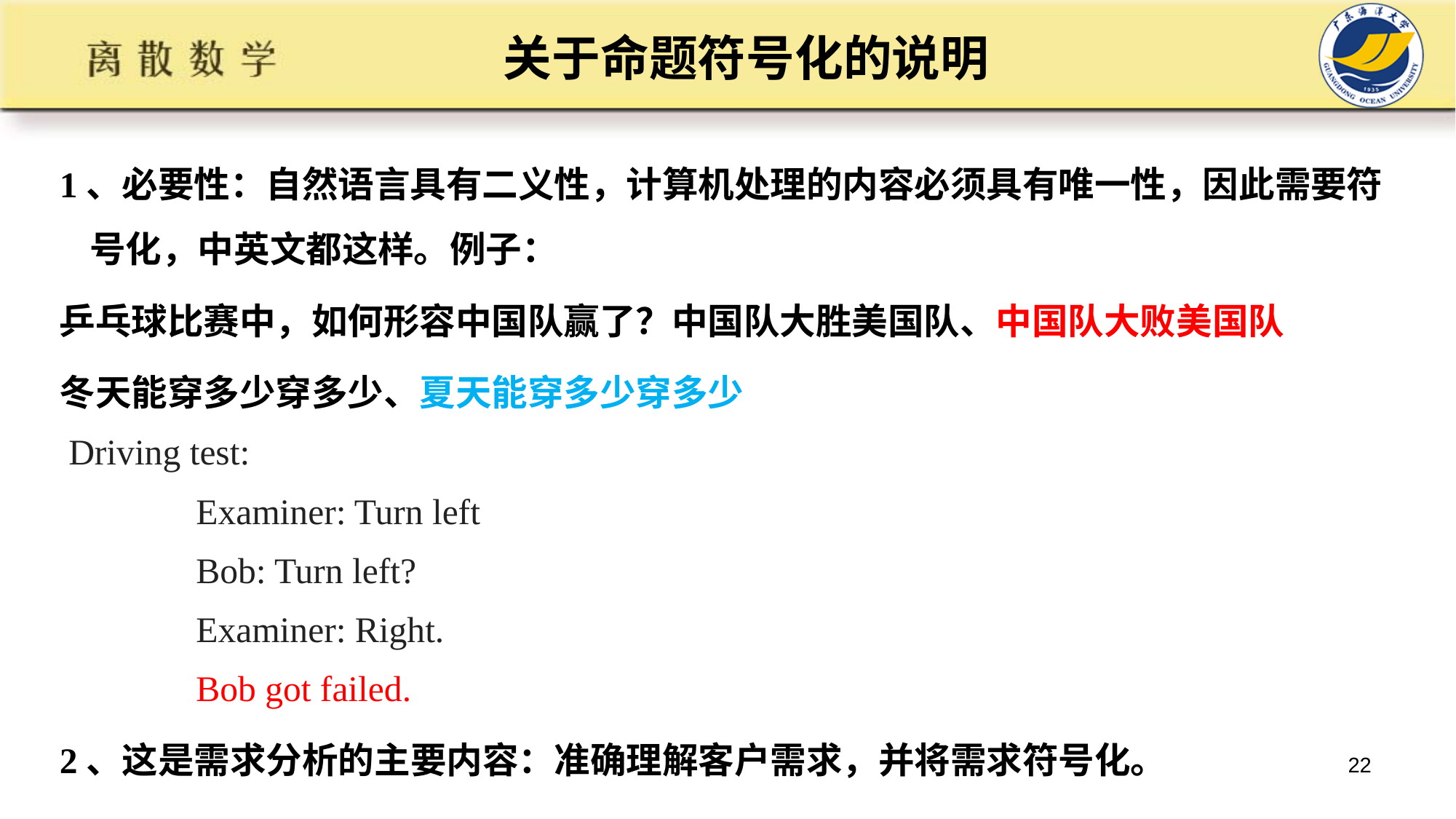

# 关于命题符号化的说明
1、必要性：自然语言具有二义性，计算机处理的内容必须具有唯一性，因此需要符号化，中英文都这样。例子：
乒乓球比赛中，如何形容中国队赢了？中国队大胜美国队、中国队大败美国队
冬天能穿多少穿多少、夏天能穿多少穿多少
 Driving test:
               Examiner: Turn left
               Bob: Turn left?
               Examiner: Right.
               Bob got failed.
2、这是需求分析的主要内容：准确理解客户需求，并将需求符号化。

22